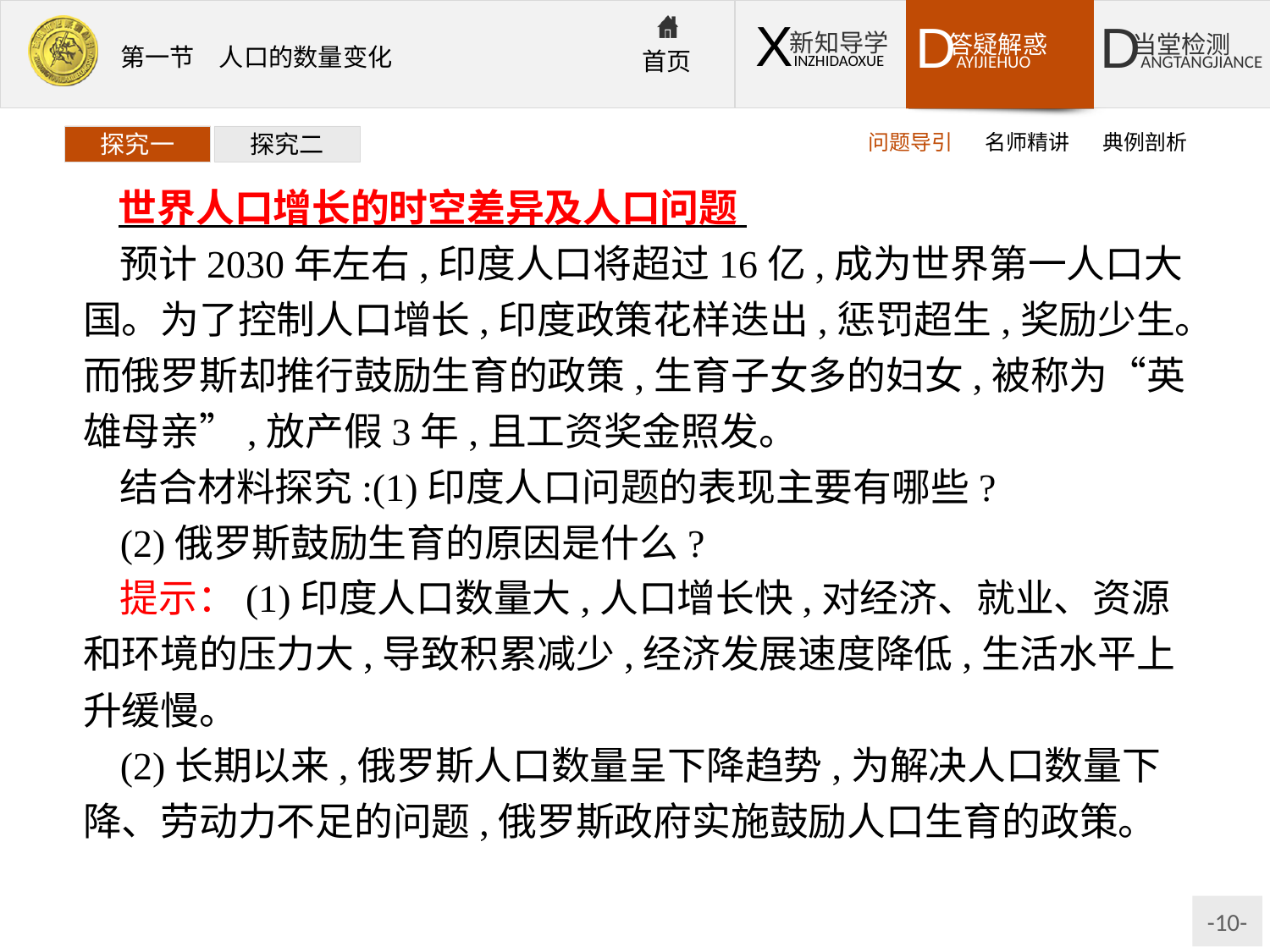

问题导引
名师精讲
典例剖析
探究一
探究二
世界人口增长的时空差异及人口问题
预计2030年左右,印度人口将超过16亿,成为世界第一人口大国。为了控制人口增长,印度政策花样迭出,惩罚超生,奖励少生。而俄罗斯却推行鼓励生育的政策,生育子女多的妇女,被称为“英雄母亲”,放产假3年,且工资奖金照发。
结合材料探究:(1)印度人口问题的表现主要有哪些?
(2)俄罗斯鼓励生育的原因是什么?
提示：(1)印度人口数量大,人口增长快,对经济、就业、资源和环境的压力大,导致积累减少,经济发展速度降低,生活水平上升缓慢。
(2)长期以来,俄罗斯人口数量呈下降趋势,为解决人口数量下降、劳动力不足的问题,俄罗斯政府实施鼓励人口生育的政策。